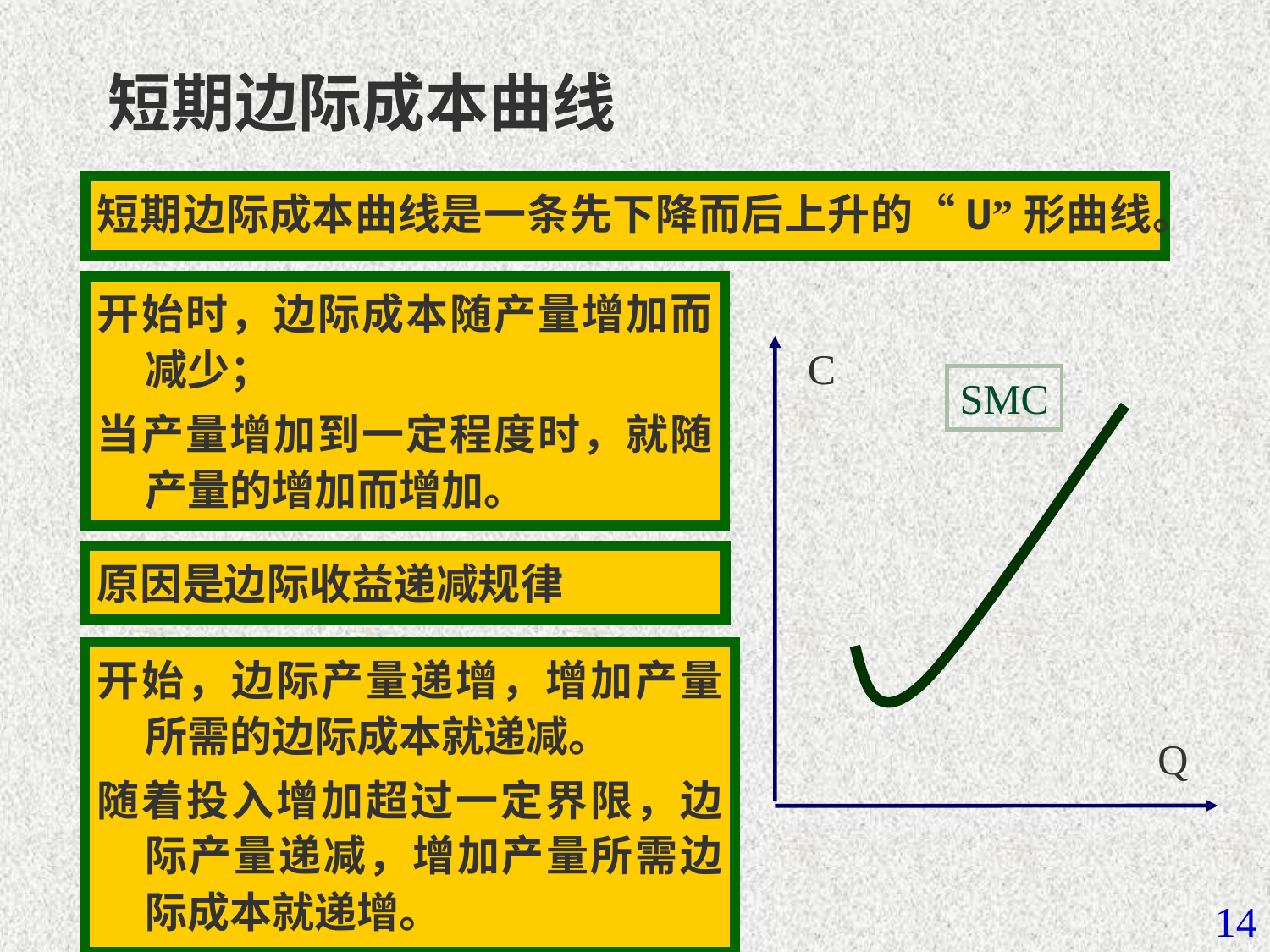

# 短期边际成本曲线
短期边际成本曲线是一条先下降而后上升的“U”形曲线。
开始时，边际成本随产量增加而减少；
当产量增加到一定程度时，就随产量的增加而增加。

C
SMC

原因是边际收益递减规律
开始，边际产量递增，增加产量所需的边际成本就递减。
随着投入增加超过一定界限，边际产量递减，增加产量所需边际成本就递增。
Q

14